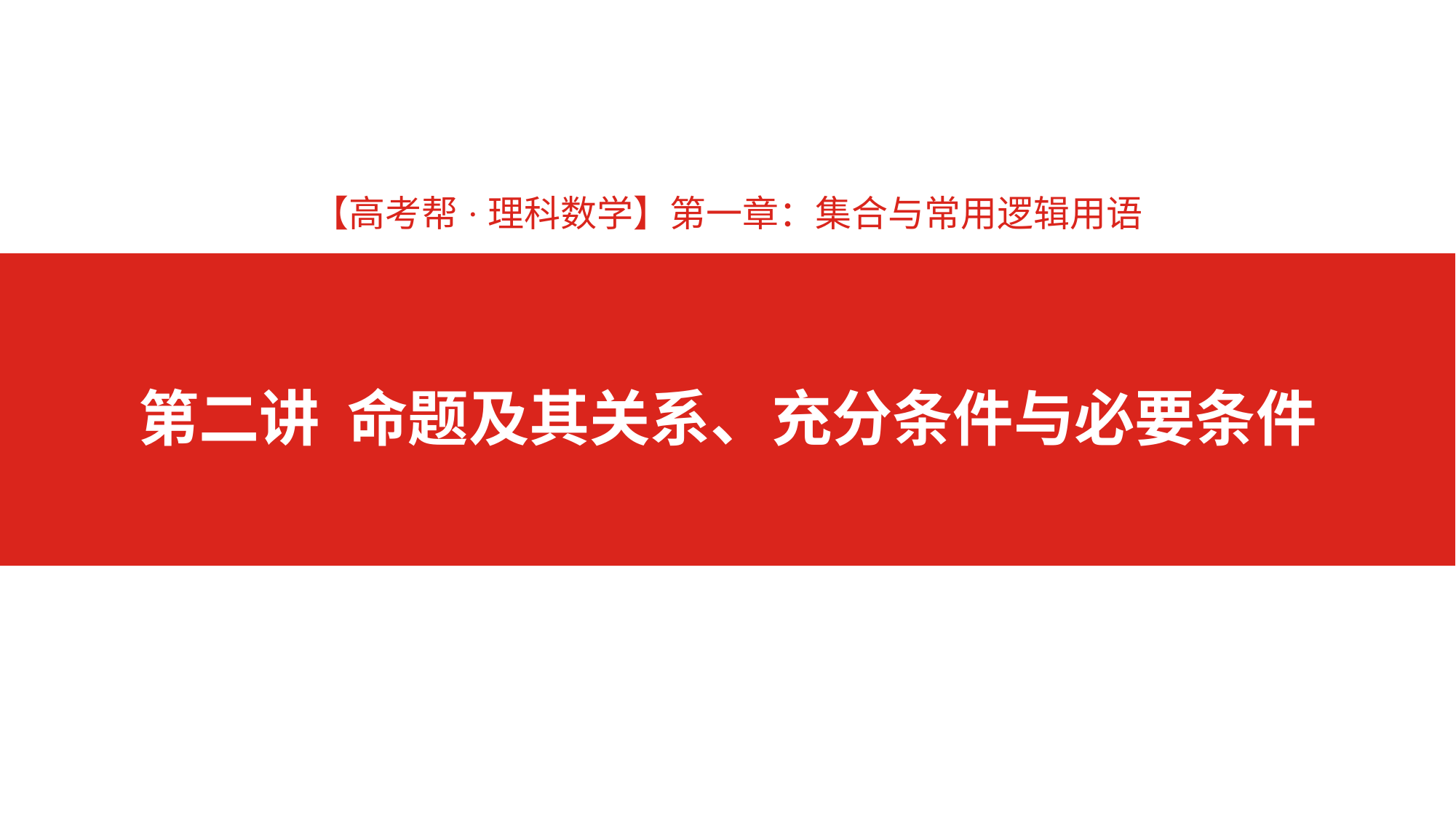

【高考帮·理科数学】第一章：集合与常用逻辑用语
第二讲  命题及其关系、充分条件与必要条件